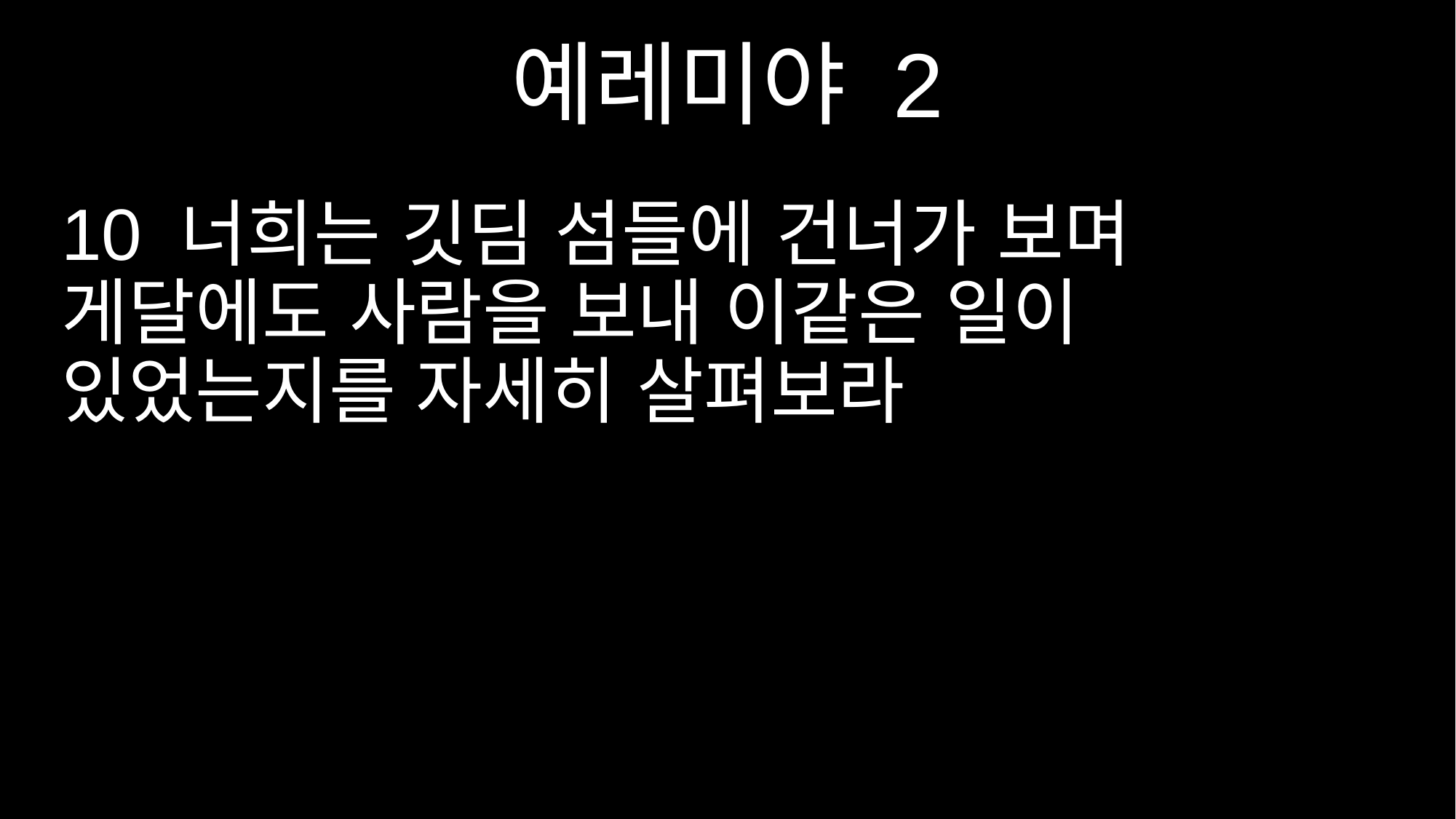

예레미야 2
10 너희는 깃딤 섬들에 건너가 보며 게달에도 사람을 보내 이같은 일이 있었는지를 자세히 살펴보라